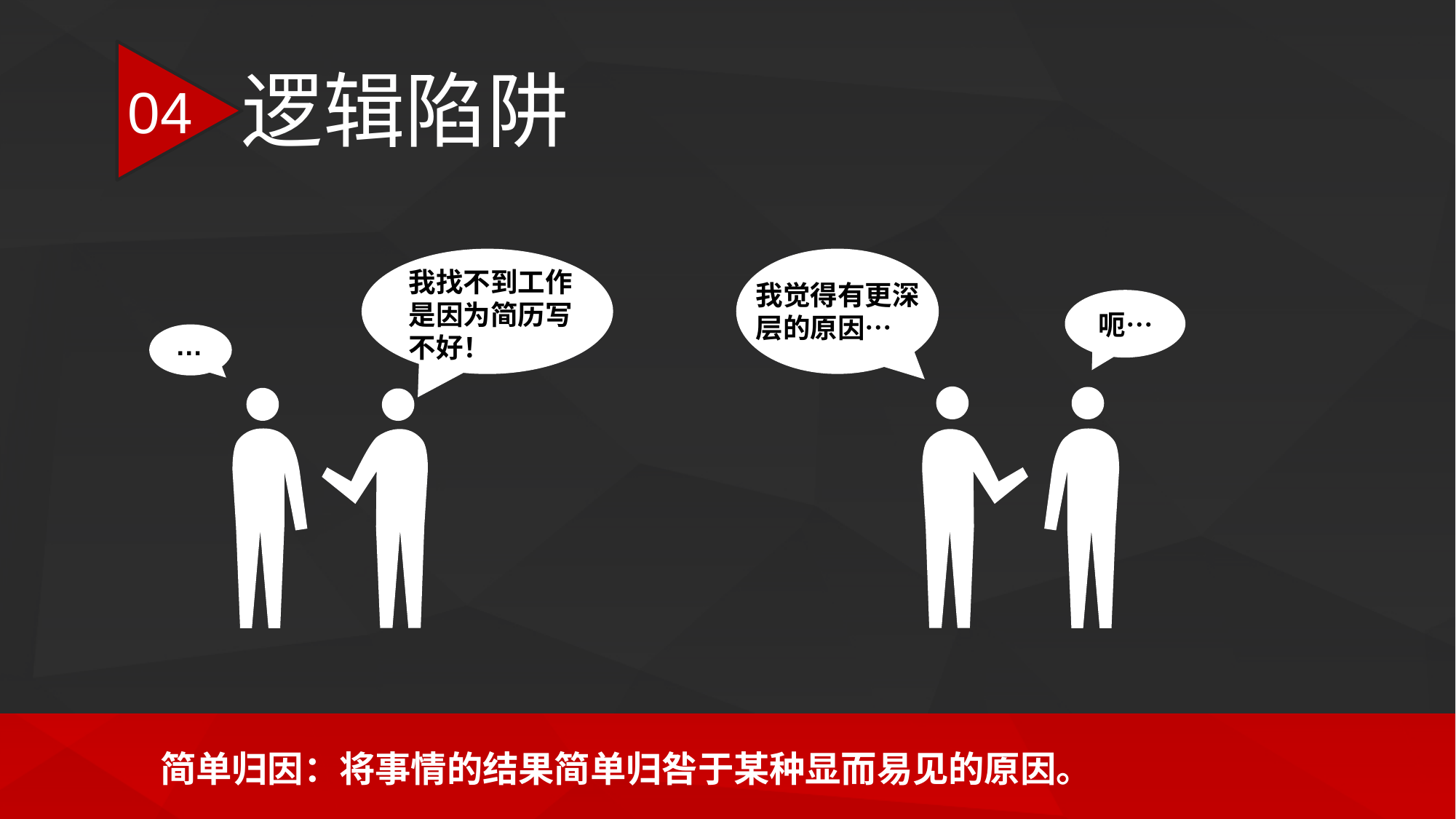

逻辑陷阱
04

我找不到工作是因为简历写不好！
我觉得有更深层的原因…

呃…
…

简单归因：将事情的结果简单归咎于某种显而易见的原因。